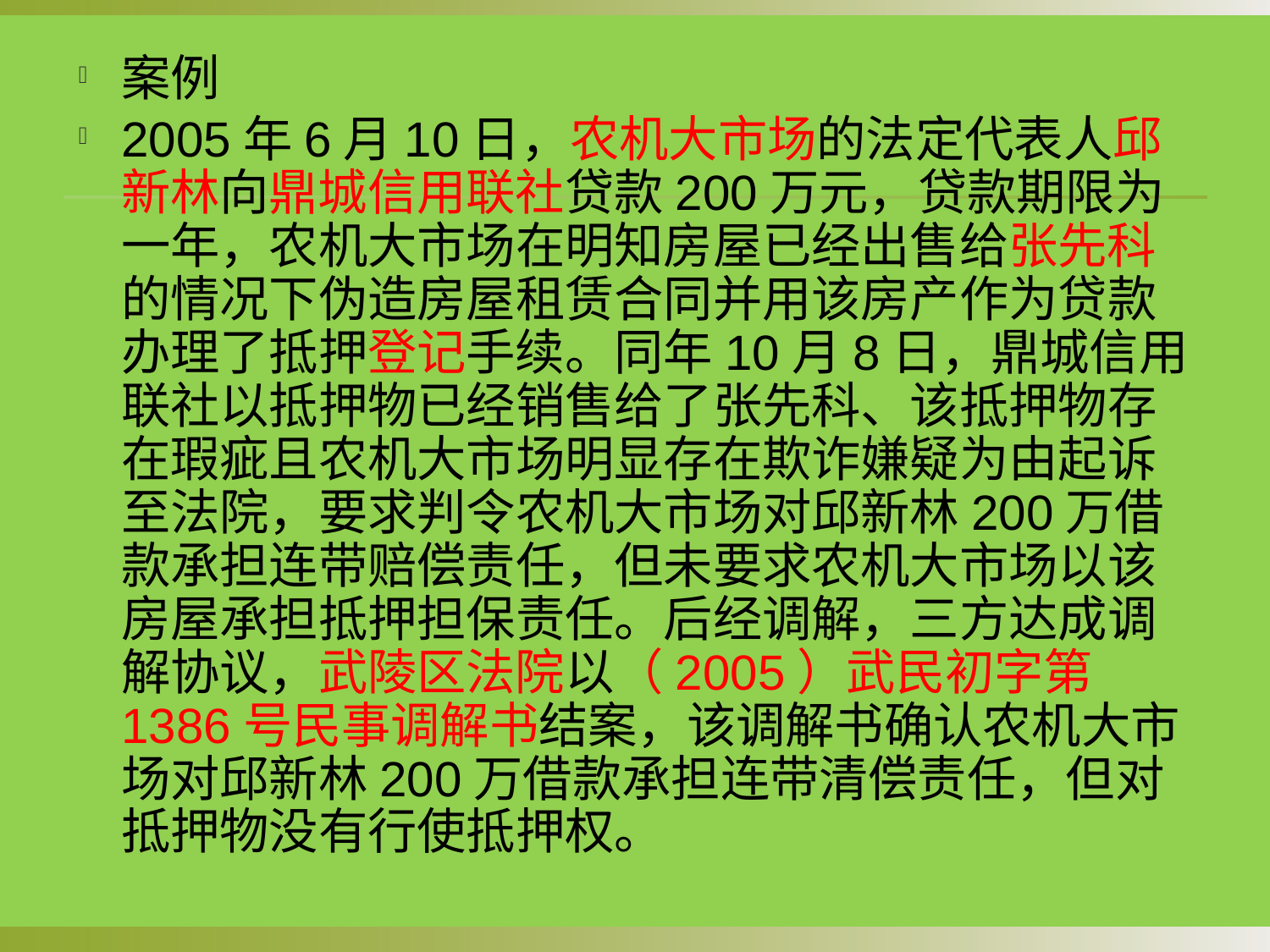

案例
2005年6月10日，农机大市场的法定代表人邱新林向鼎城信用联社贷款200万元，贷款期限为一年，农机大市场在明知房屋已经出售给张先科的情况下伪造房屋租赁合同并用该房产作为贷款办理了抵押登记手续。同年10月8日，鼎城信用联社以抵押物已经销售给了张先科、该抵押物存在瑕疵且农机大市场明显存在欺诈嫌疑为由起诉至法院，要求判令农机大市场对邱新林200万借款承担连带赔偿责任，但未要求农机大市场以该房屋承担抵押担保责任。后经调解，三方达成调解协议，武陵区法院以（2005）武民初字第1386号民事调解书结案，该调解书确认农机大市场对邱新林200万借款承担连带清偿责任，但对抵押物没有行使抵押权。